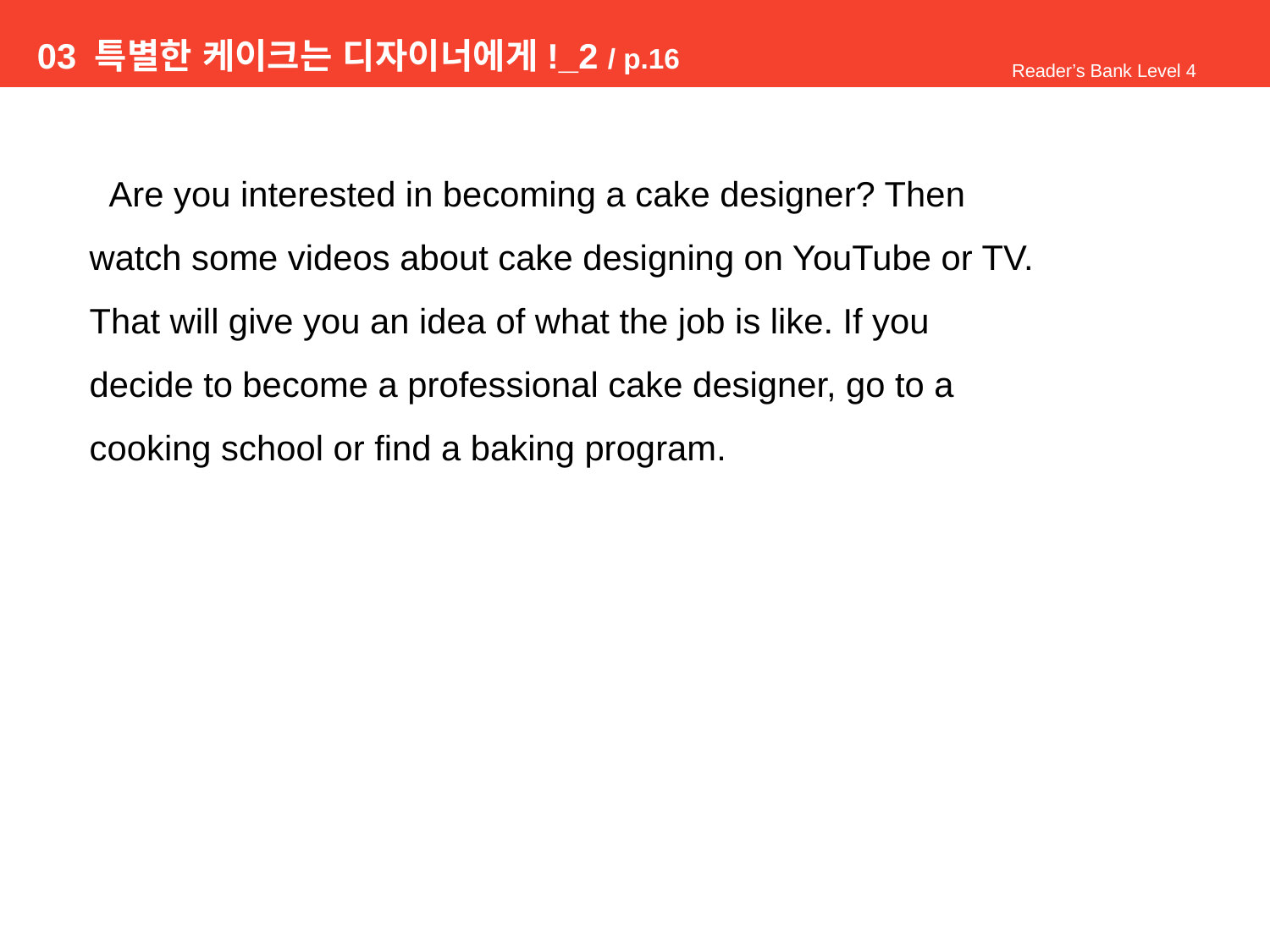

# 03 특별한 케이크는 디자이너에게!_2 / p.16
Reader’s Bank Level 4

  Are you interested in becoming a cake designer? Then
watch some videos about cake designing on YouTube or TV.
That will give you an idea of what the job is like. If you
decide to become a professional cake designer, go to a
cooking school or find a baking program.